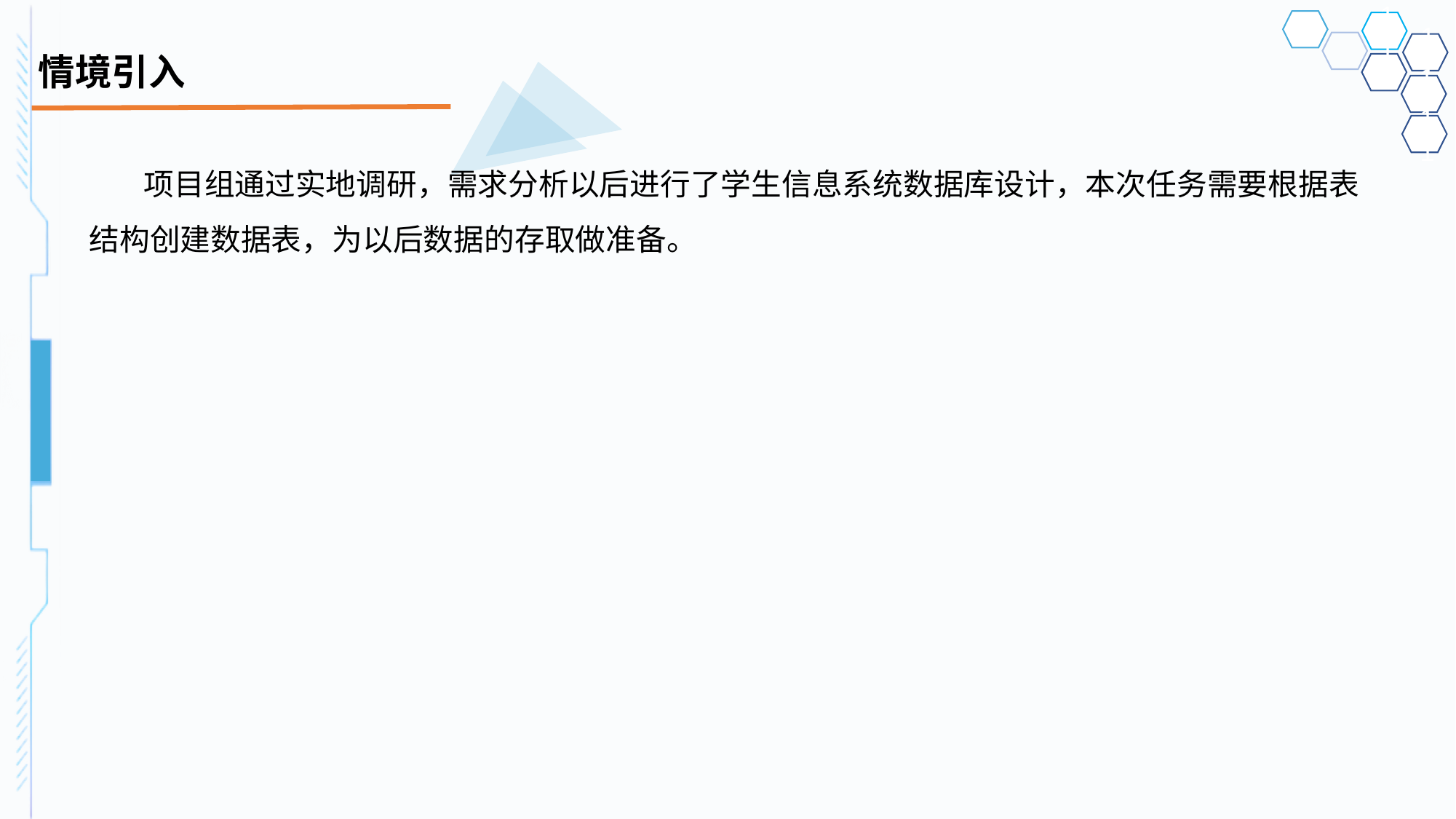

# 情境引入

项目组通过实地调研，需求分析以后进行了学生信息系统数据库设计，本次任务需要根据表结构创建数据表，为以后数据的存取做准备。